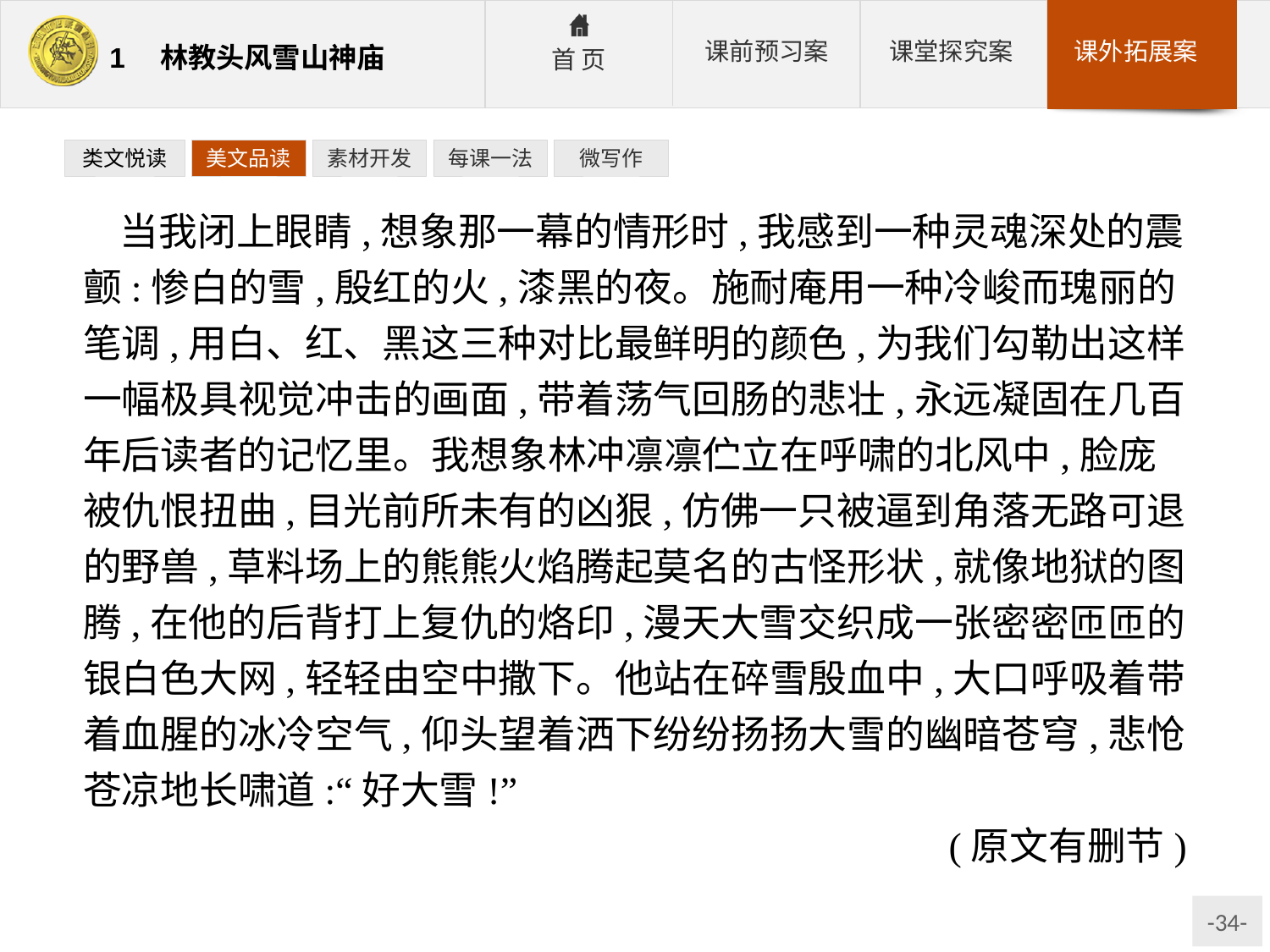

类文悦读
美文品读
素材开发
每课一法
微写作
当我闭上眼睛,想象那一幕的情形时,我感到一种灵魂深处的震颤:惨白的雪,殷红的火,漆黑的夜。施耐庵用一种冷峻而瑰丽的笔调,用白、红、黑这三种对比最鲜明的颜色,为我们勾勒出这样一幅极具视觉冲击的画面,带着荡气回肠的悲壮,永远凝固在几百年后读者的记忆里。我想象林冲凛凛伫立在呼啸的北风中,脸庞被仇恨扭曲,目光前所未有的凶狠,仿佛一只被逼到角落无路可退的野兽,草料场上的熊熊火焰腾起莫名的古怪形状,就像地狱的图腾,在他的后背打上复仇的烙印,漫天大雪交织成一张密密匝匝的银白色大网,轻轻由空中撒下。他站在碎雪殷血中,大口呼吸着带着血腥的冰冷空气,仰头望着洒下纷纷扬扬大雪的幽暗苍穹,悲怆苍凉地长啸道:“好大雪!”
(原文有删节)